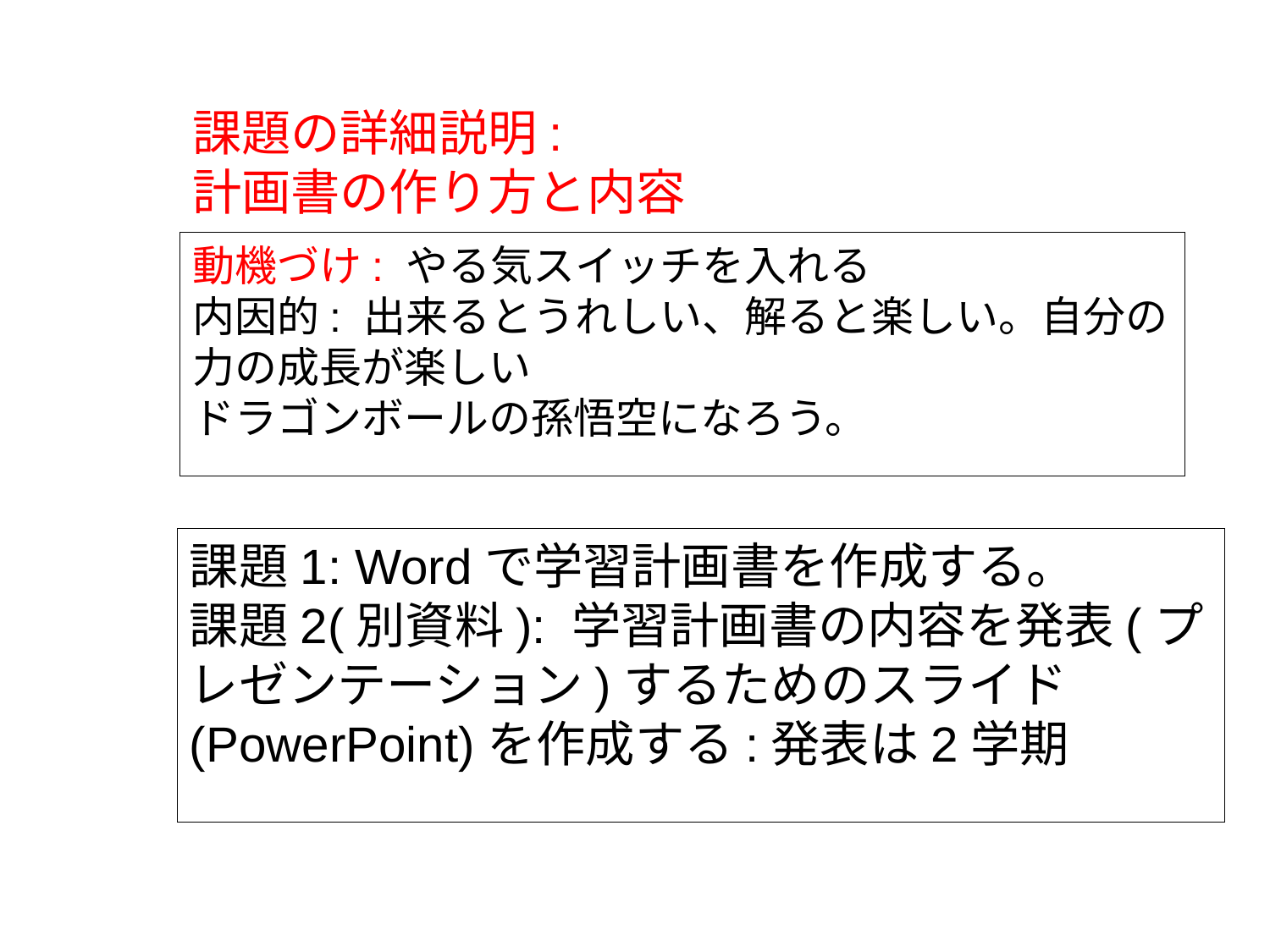

課題の詳細説明:
計画書の作り方と内容
動機づけ: やる気スイッチを入れる
内因的: 出来るとうれしい、解ると楽しい。自分の力の成長が楽しい
ドラゴンボールの孫悟空になろう。

課題1: Wordで学習計画書を作成する。
課題2(別資料): 学習計画書の内容を発表(プレゼンテーション)するためのスライド(PowerPoint)を作成する:発表は2学期